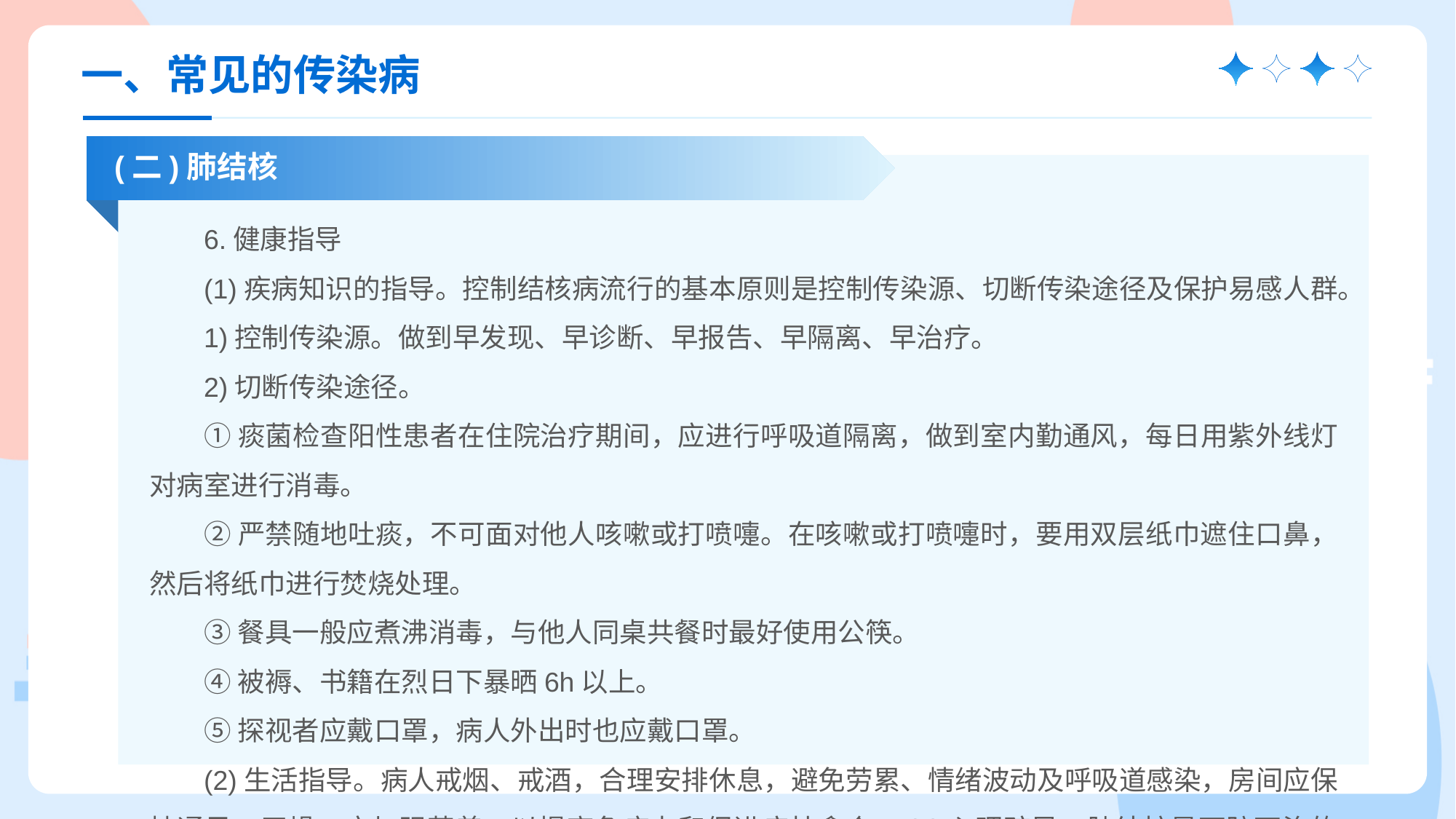

一、常见的传染病
(二)肺结核

6.健康指导
(1)疾病知识的指导。控制结核病流行的基本原则是控制传染源、切断传染途径及保护易感人群。
1)控制传染源。做到早发现、早诊断、早报告、早隔离、早治疗。
2)切断传染途径。
①痰菌检查阳性患者在住院治疗期间，应进行呼吸道隔离，做到室内勤通风，每日用紫外线灯对病室进行消毒。
②严禁随地吐痰，不可面对他人咳嗽或打喷嚏。在咳嗽或打喷嚏时，要用双层纸巾遮住口鼻，然后将纸巾进行焚烧处理。
③餐具一般应煮沸消毒，与他人同桌共餐时最好使用公筷。
④被褥、书籍在烈日下暴晒6h以上。
⑤探视者应戴口罩，病人外出时也应戴口罩。
(2)生活指导。病人戒烟、戒酒，合理安排休息，避免劳累、情绪波动及呼吸道感染，房间应保持通风、干燥。应加强营养，以提高免疫力和促进病灶愈合。(3)心理疏导。肺结核是可防可治的，只要早期发现、规律用药、定期复查，是完全能够治愈的，应树立信心。
(4)用药指导。坚持规律、全程、合理用药，定期复查胸片和肝、肾功能，注意观察有无药物的不良反应，如有不适及时就医，不可擅自减药、停药。